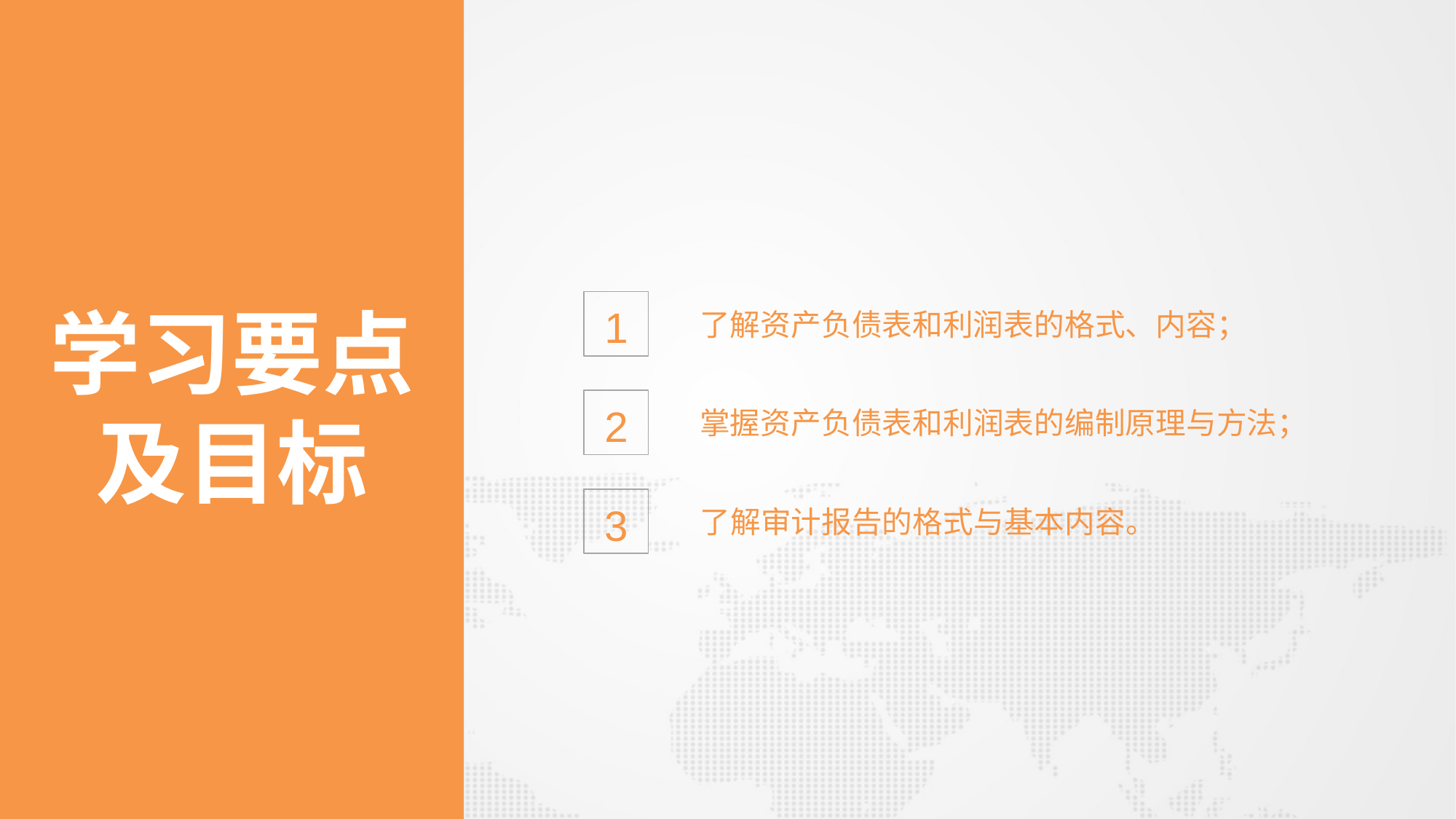

1
了解资产负债表和利润表的格式、内容；
学习要点
及目标

2
掌握资产负债表和利润表的编制原理与方法；

3
了解审计报告的格式与基本内容。